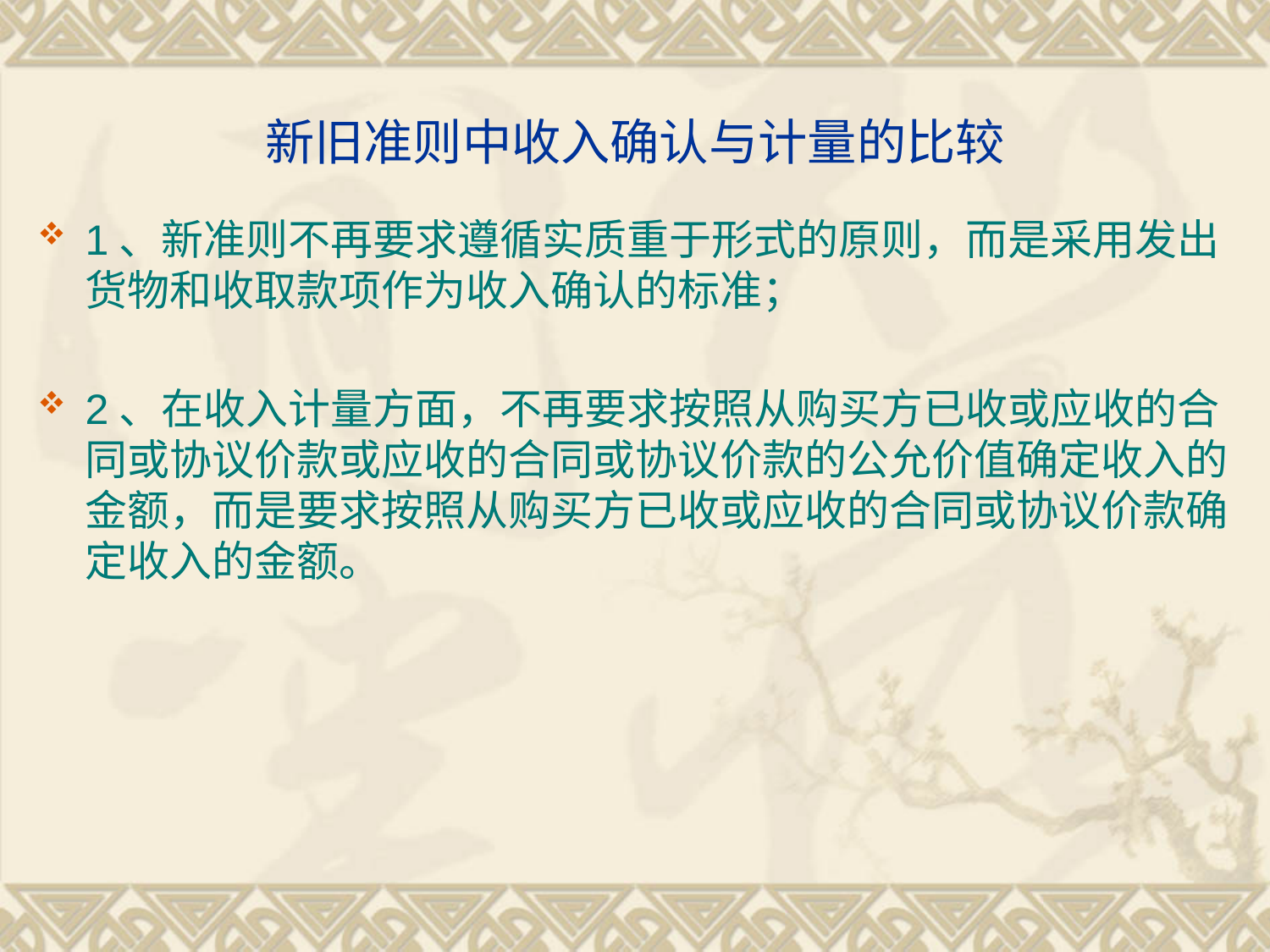

# 新旧准则中收入确认与计量的比较
1、新准则不再要求遵循实质重于形式的原则，而是采用发出货物和收取款项作为收入确认的标准；

2、在收入计量方面，不再要求按照从购买方已收或应收的合同或协议价款或应收的合同或协议价款的公允价值确定收入的金额，而是要求按照从购买方已收或应收的合同或协议价款确定收入的金额。